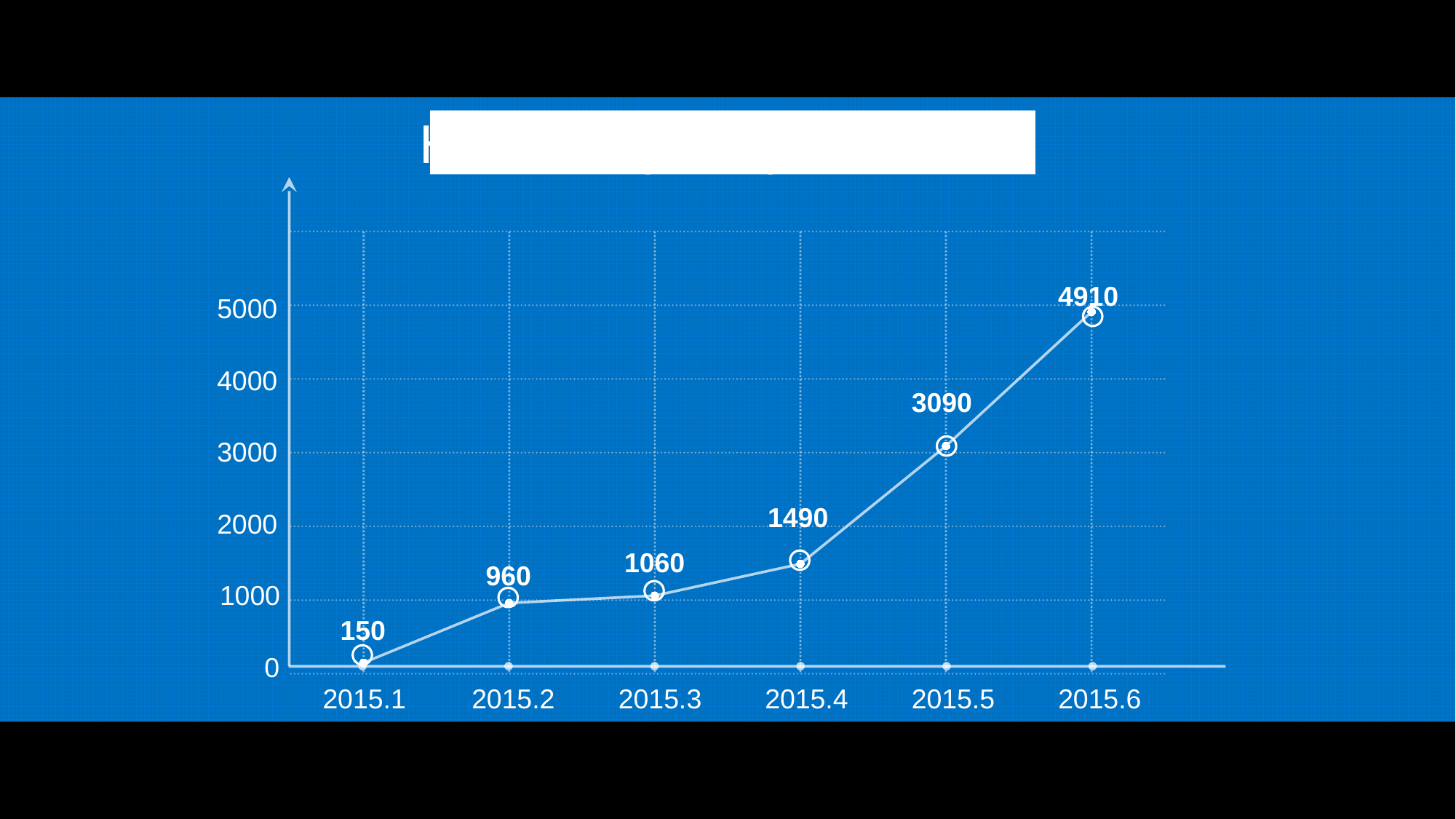

Here is you print title

e7d195523061f1c06526803b853d33da37c806682655e537E2A928F3AEA1D11B2C74CA1ADE48C493B3BE6AAFC7DC1413F1D3DE5144BCB5B8EB55459D8BD2DD86CA978BCF0EF961A7AF6DF4AA15BE1927FE2DC0399281CA13F5FF3BC2BB46FFC9F5AA35C3113760E3D2573A04BDF891766F9537AFB919BD4A0DDF84983D4316A4056C223346809CFA

### Chart

| Category | 系列 1 |
|---|---|
| 2015.1 | 150.0 |
| 2015.2 | 960.0 |
| 2015.3 | 1060.0 |
| 2015.4 | 1490.0 |
| 2015.5 | 3090.0 |
| 2016.6 | 4910.0 |
4910
5000

4000
3090
3000

1490
2000
1060

960
1000

150
0

2015.1
2015.2
2015.3
2015.4
2015.5
2015.6

32.04+3.6=35.64
Time delay(勿删)